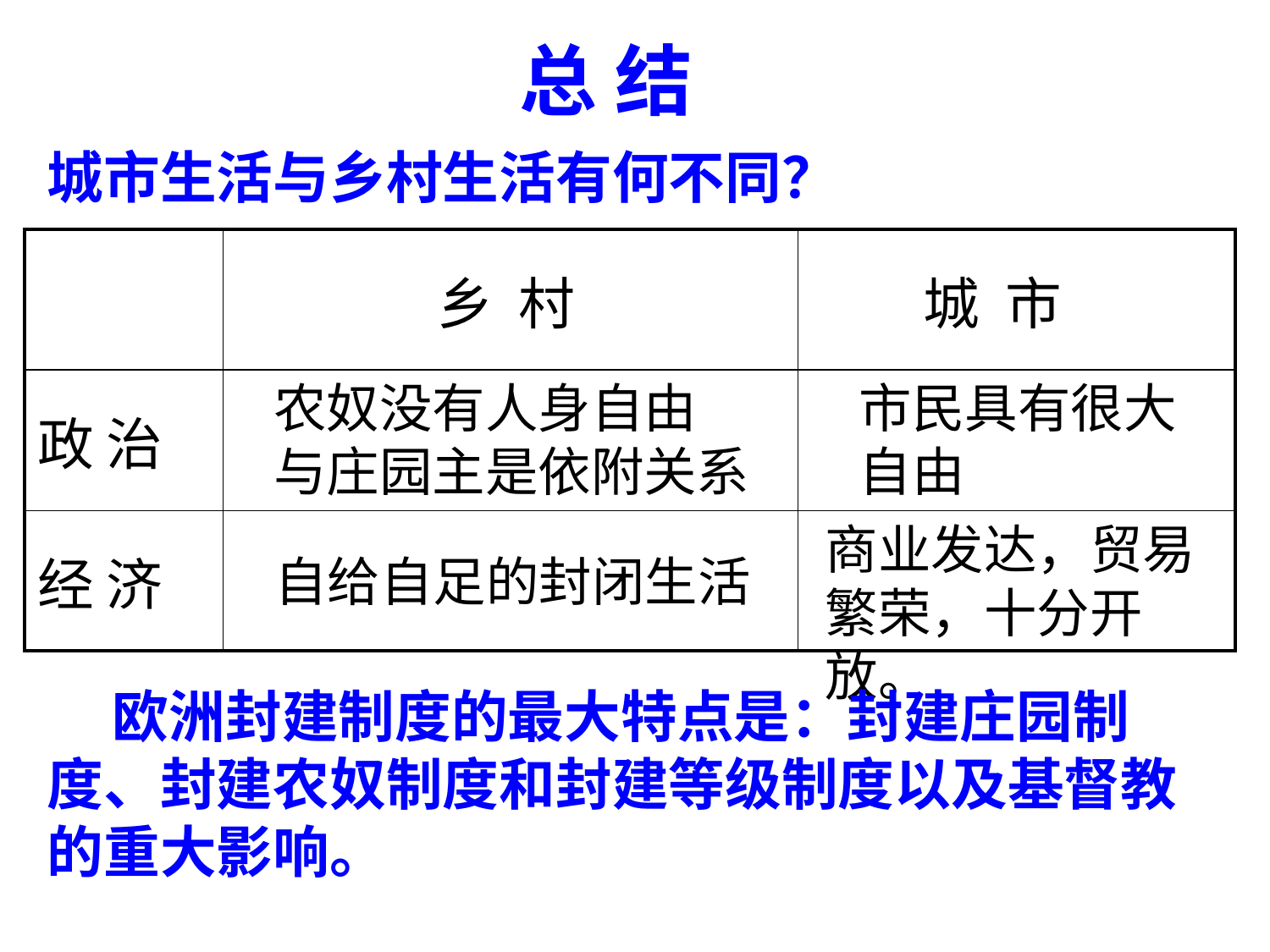

总 结
城市生活与乡村生活有何不同？
|  | 乡 村 | 城 市 |
| --- | --- | --- |
| 政 治 |  |  |
| 经 济 |  |  |
市民具有很大
自由
农奴没有人身自由
与庄园主是依附关系
商业发达，贸易
繁荣，十分开放。
自给自足的封闭生活
    欧洲封建制度的最大特点是：封建庄园制度、封建农奴制度和封建等级制度以及基督教的重大影响。